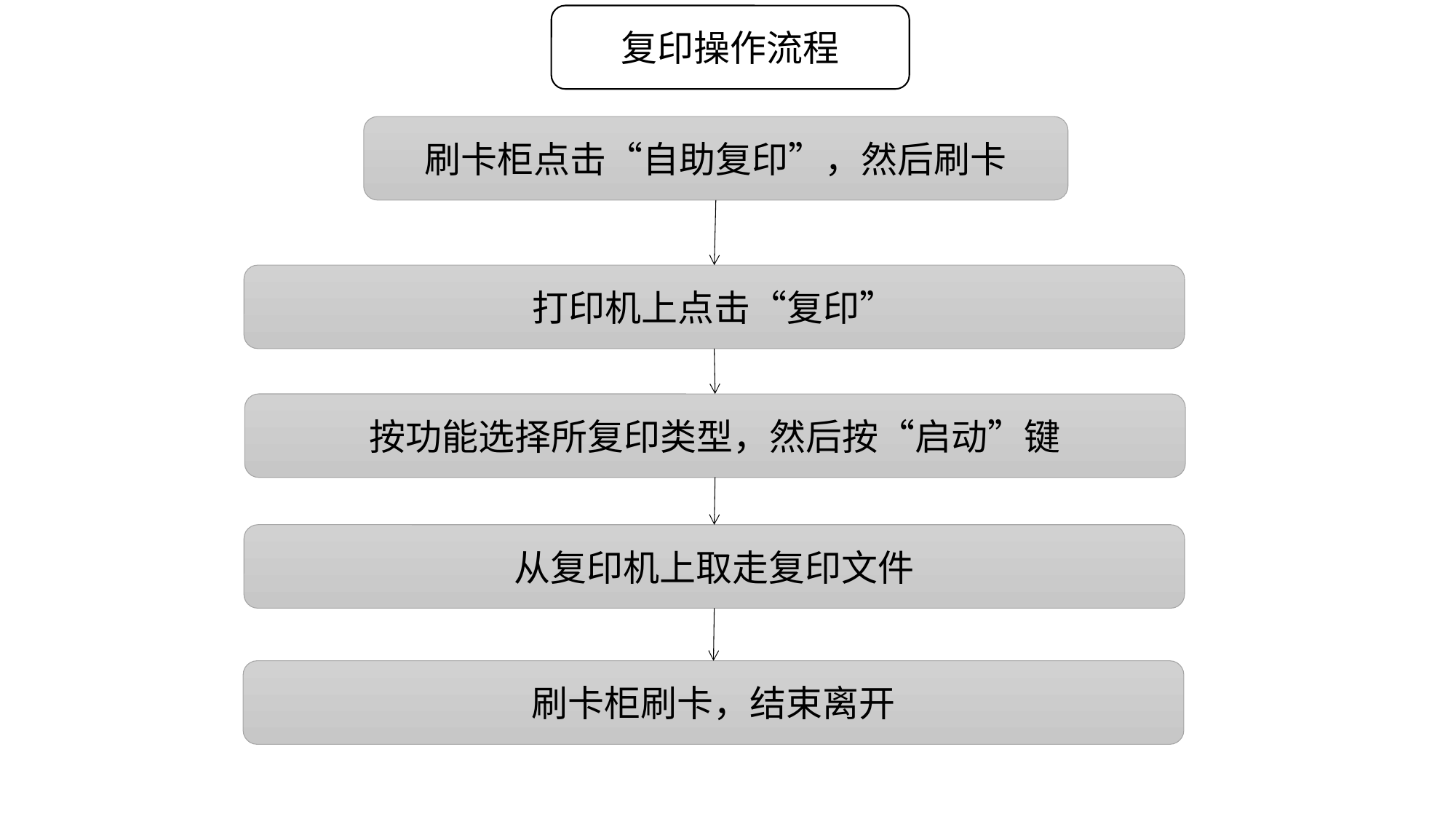

复印操作流程
刷卡柜点击“自助复印”，然后刷卡
打印机上点击“复印”
按功能选择所复印类型，然后按“启动”键
从复印机上取走复印文件
刷卡柜刷卡，结束离开